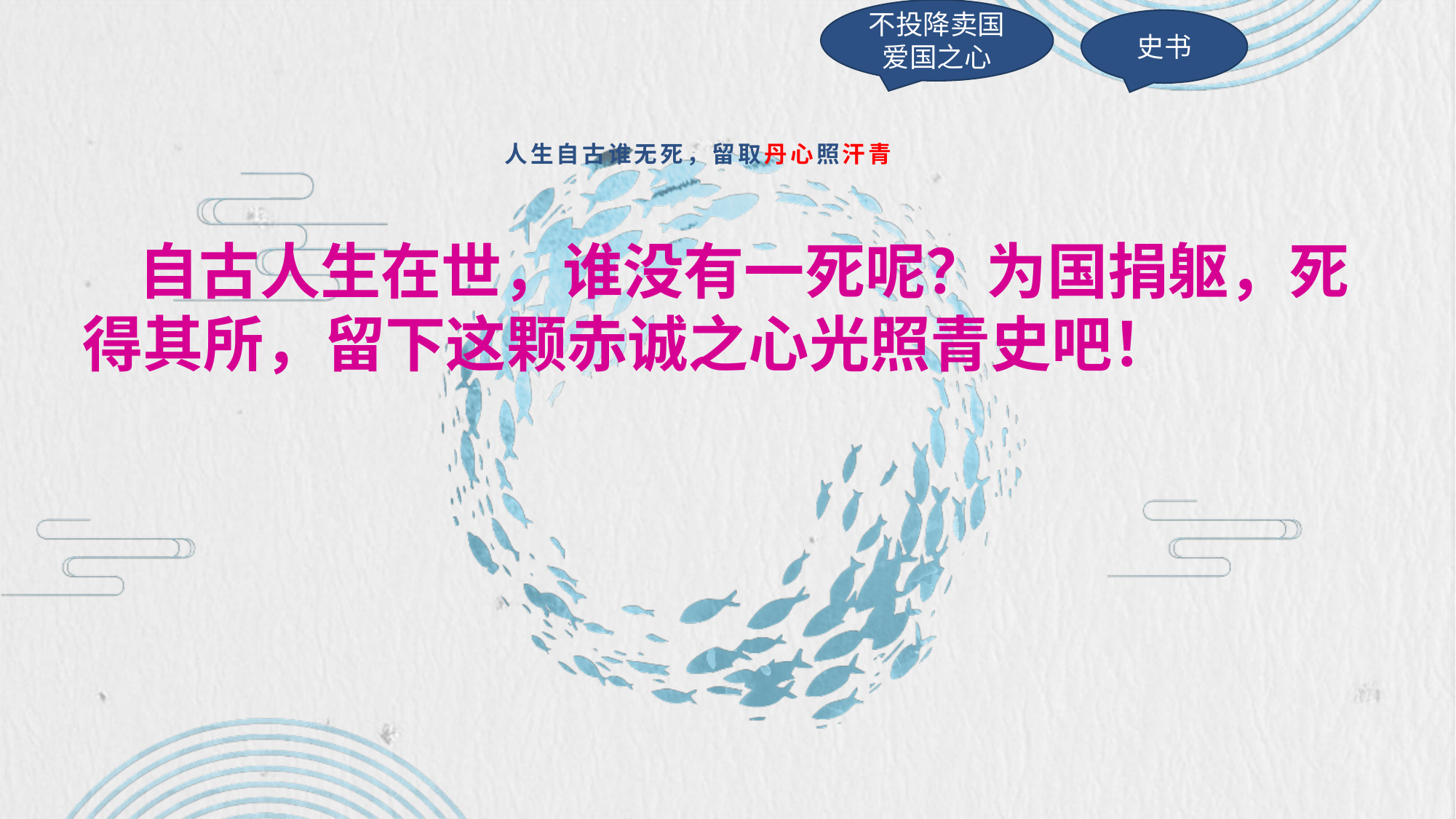

不投降卖国爱国之心
史书
# 人生自古谁无死，留取丹心照汗青
   自古人生在世，谁没有一死呢？为国捐躯，死得其所，留下这颗赤诚之心光照青史吧！